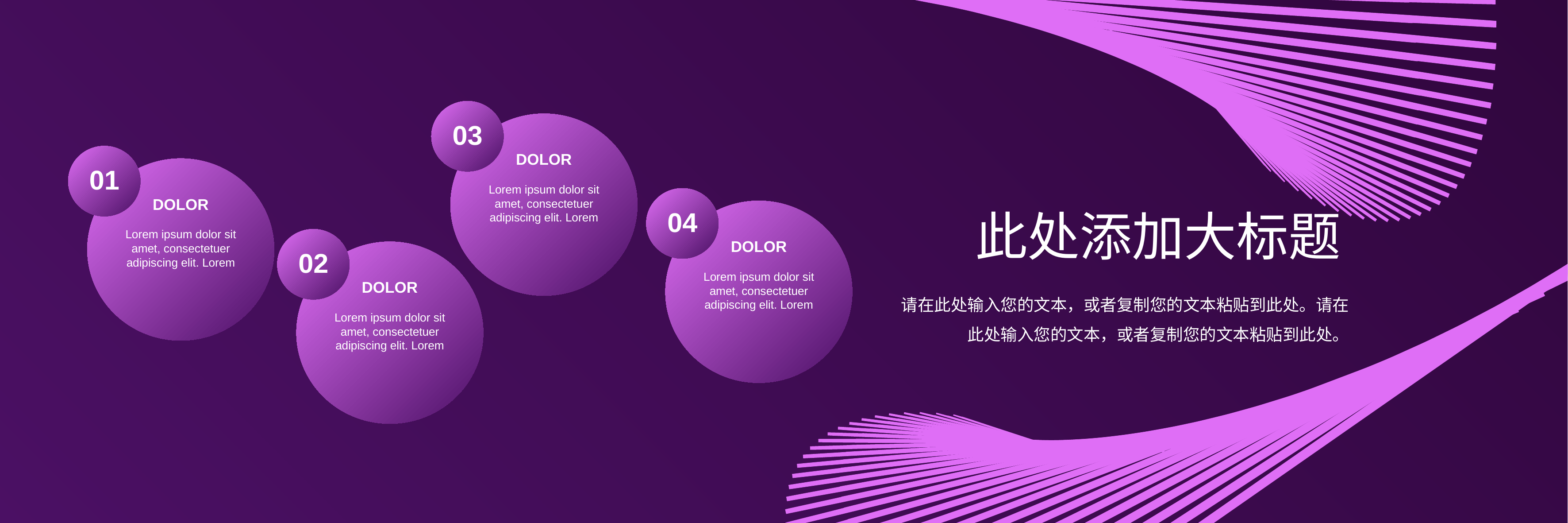

03

DOLOR

01
Lorem ipsum dolor sit amet, consectetuer adipiscing elit. Lorem

04
DOLOR

Lorem ipsum dolor sit amet, consectetuer adipiscing elit. Lorem

DOLOR
Lorem ipsum dolor sit amet, consectetuer adipiscing elit. Lorem

02
DOLOR
Lorem ipsum dolor sit amet, consectetuer adipiscing elit. Lorem
此处添加大标题
请在此处输入您的文本，或者复制您的文本粘贴到此处。请在此处输入您的文本，或者复制您的文本粘贴到此处。